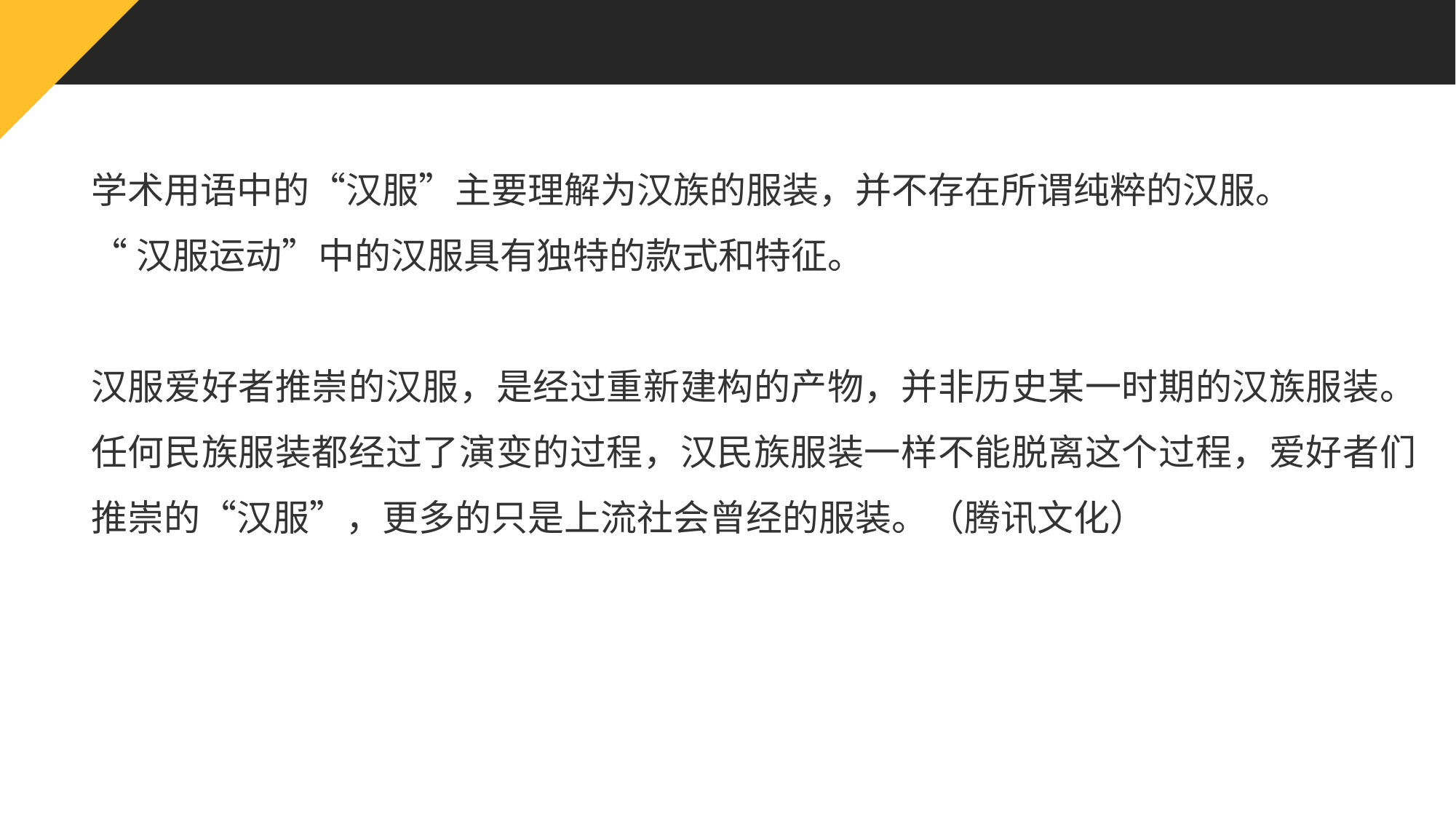

#
学术用语中的“汉服”主要理解为汉族的服装，并不存在所谓纯粹的汉服。
“汉服运动”中的汉服具有独特的款式和特征。

汉服爱好者推崇的汉服，是经过重新建构的产物，并非历史某一时期的汉族服装。任何民族服装都经过了演变的过程，汉民族服装一样不能脱离这个过程，爱好者们推崇的“汉服”，更多的只是上流社会曾经的服装。（腾讯文化）